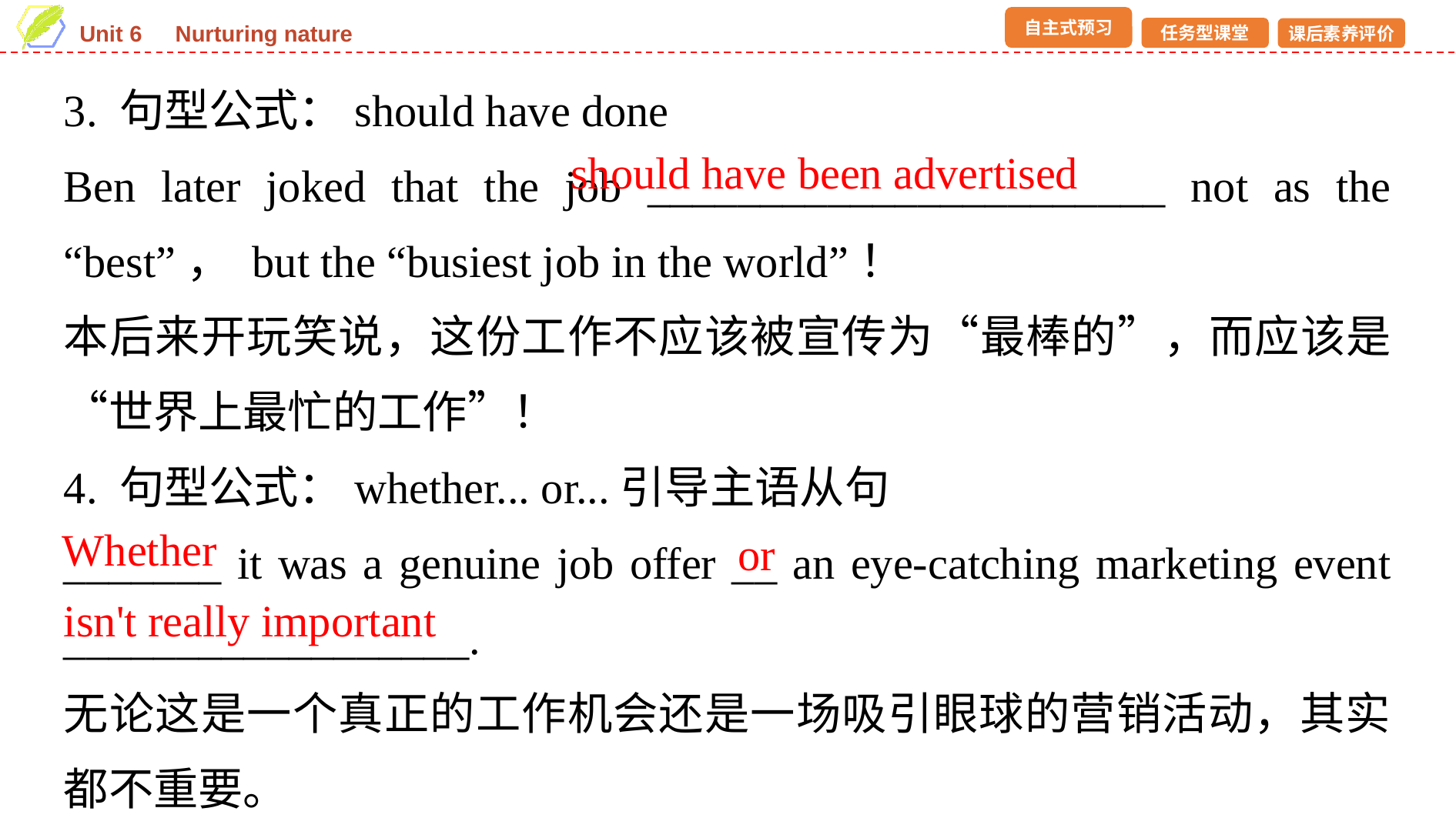

3. 句型公式：should have done
Ben later joked that the job _______________________ not as the “best”， but the “busiest job in the world”！
本后来开玩笑说，这份工作不应该被宣传为“最棒的”，而应该是“世界上最忙的工作”！
4. 句型公式：whether... or...引导主语从句
_______ it was a genuine job offer __ an eye-catching marketing event __________________.
无论这是一个真正的工作机会还是一场吸引眼球的营销活动，其实都不重要。
should have been advertised
Whether
or
isn't really important